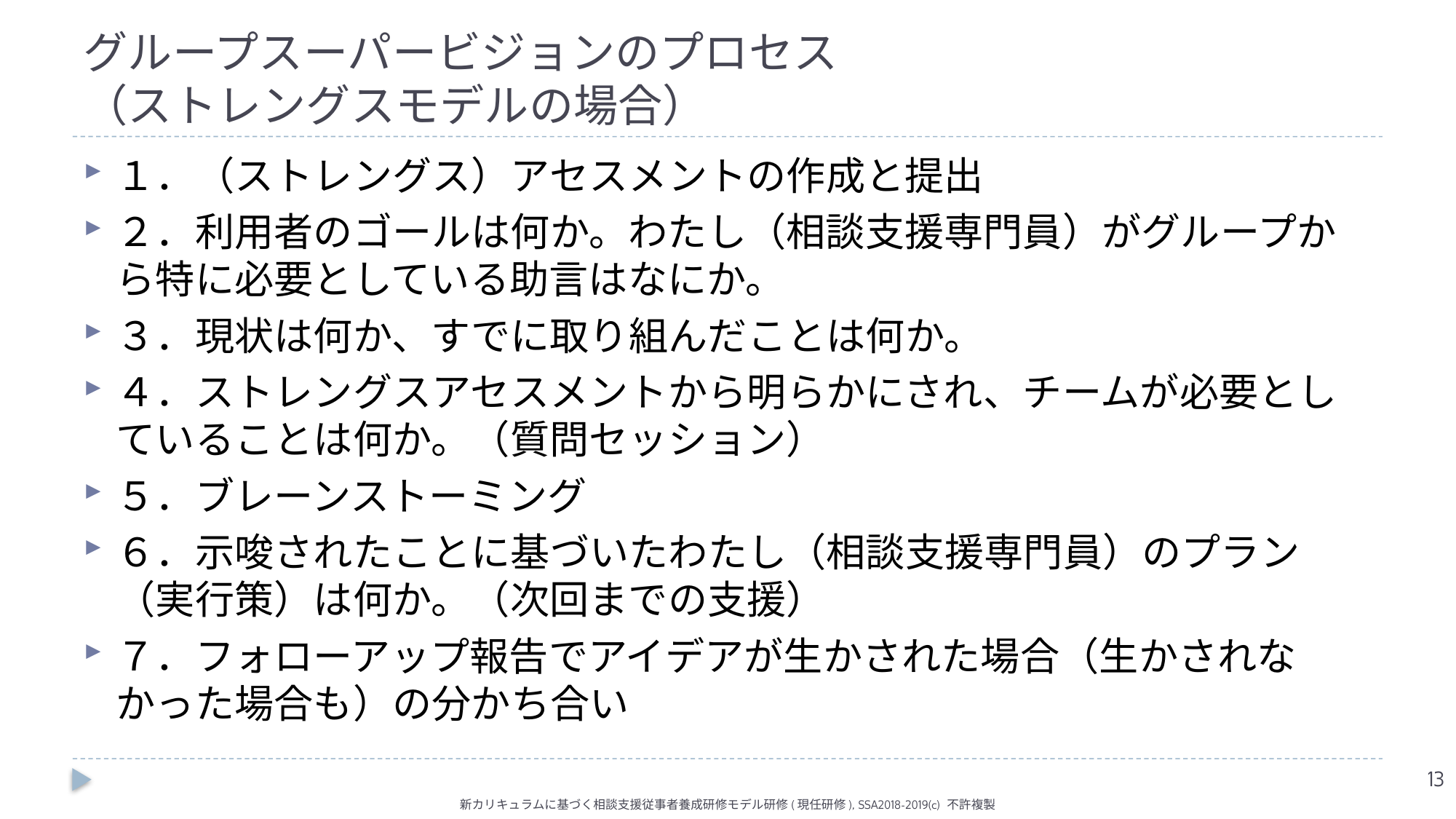

# グループスーパービジョンのプロセス （ストレングスモデルの場合）
１．（ストレングス）アセスメントの作成と提出
２．利用者のゴールは何か。わたし（相談支援専門員）がグループから特に必要としている助言はなにか。
３．現状は何か、すでに取り組んだことは何か。
４．ストレングスアセスメントから明らかにされ、チームが必要としていることは何か。（質問セッション）
５．ブレーンストーミング
６．示唆されたことに基づいたわたし（相談支援専門員）のプラン（実行策）は何か。（次回までの支援）
７．フォローアップ報告でアイデアが生かされた場合（生かされなかった場合も）の分かち合い
13
新カリキュラムに基づく相談支援従事者養成研修モデル研修(現任研修), SSA2018-2019(c) 不許複製